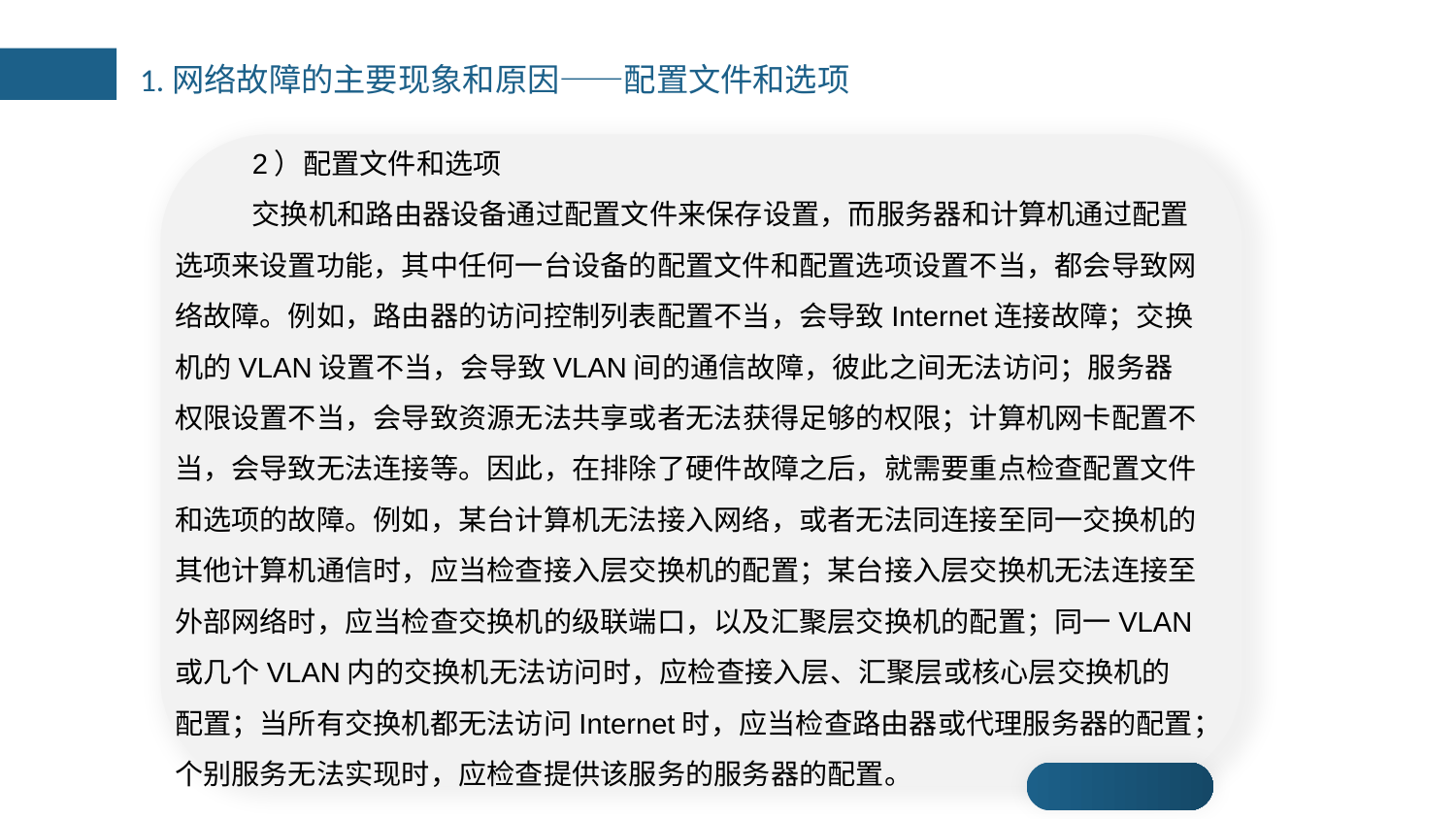

1.网络故障的主要现象和原因——配置文件和选项
2）配置文件和选项
交换机和路由器设备通过配置文件来保存设置，而服务器和计算机通过配置选项来设置功能，其中任何一台设备的配置文件和配置选项设置不当，都会导致网络故障。例如，路由器的访问控制列表配置不当，会导致Internet连接故障；交换机的VLAN设置不当，会导致VLAN间的通信故障，彼此之间无法访问；服务器权限设置不当，会导致资源无法共享或者无法获得足够的权限；计算机网卡配置不当，会导致无法连接等。因此，在排除了硬件故障之后，就需要重点检查配置文件和选项的故障。例如，某台计算机无法接入网络，或者无法同连接至同一交换机的其他计算机通信时，应当检查接入层交换机的配置；某台接入层交换机无法连接至外部网络时，应当检查交换机的级联端口，以及汇聚层交换机的配置；同一VLAN或几个VLAN内的交换机无法访问时，应检查接入层、汇聚层或核心层交换机的配置；当所有交换机都无法访问Internet时，应当检查路由器或代理服务器的配置；个别服务无法实现时，应检查提供该服务的服务器的配置。